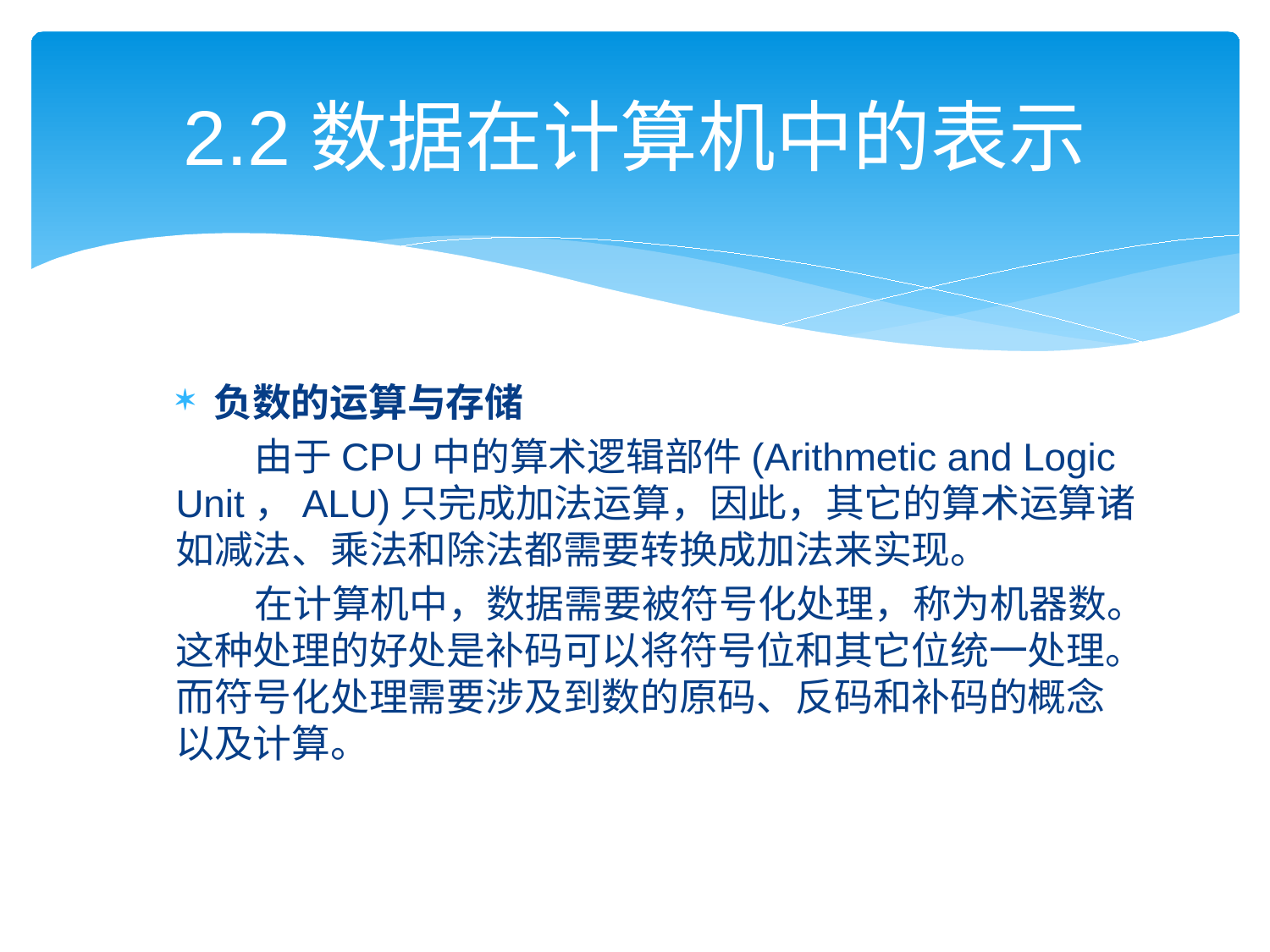

# 2.2数据在计算机中的表示
负数的运算与存储
        由于CPU中的算术逻辑部件(Arithmetic and Logic Unit，ALU)只完成加法运算，因此，其它的算术运算诸如减法、乘法和除法都需要转换成加法来实现。
        在计算机中，数据需要被符号化处理，称为机器数。这种处理的好处是补码可以将符号位和其它位统一处理。而符号化处理需要涉及到数的原码、反码和补码的概念以及计算。